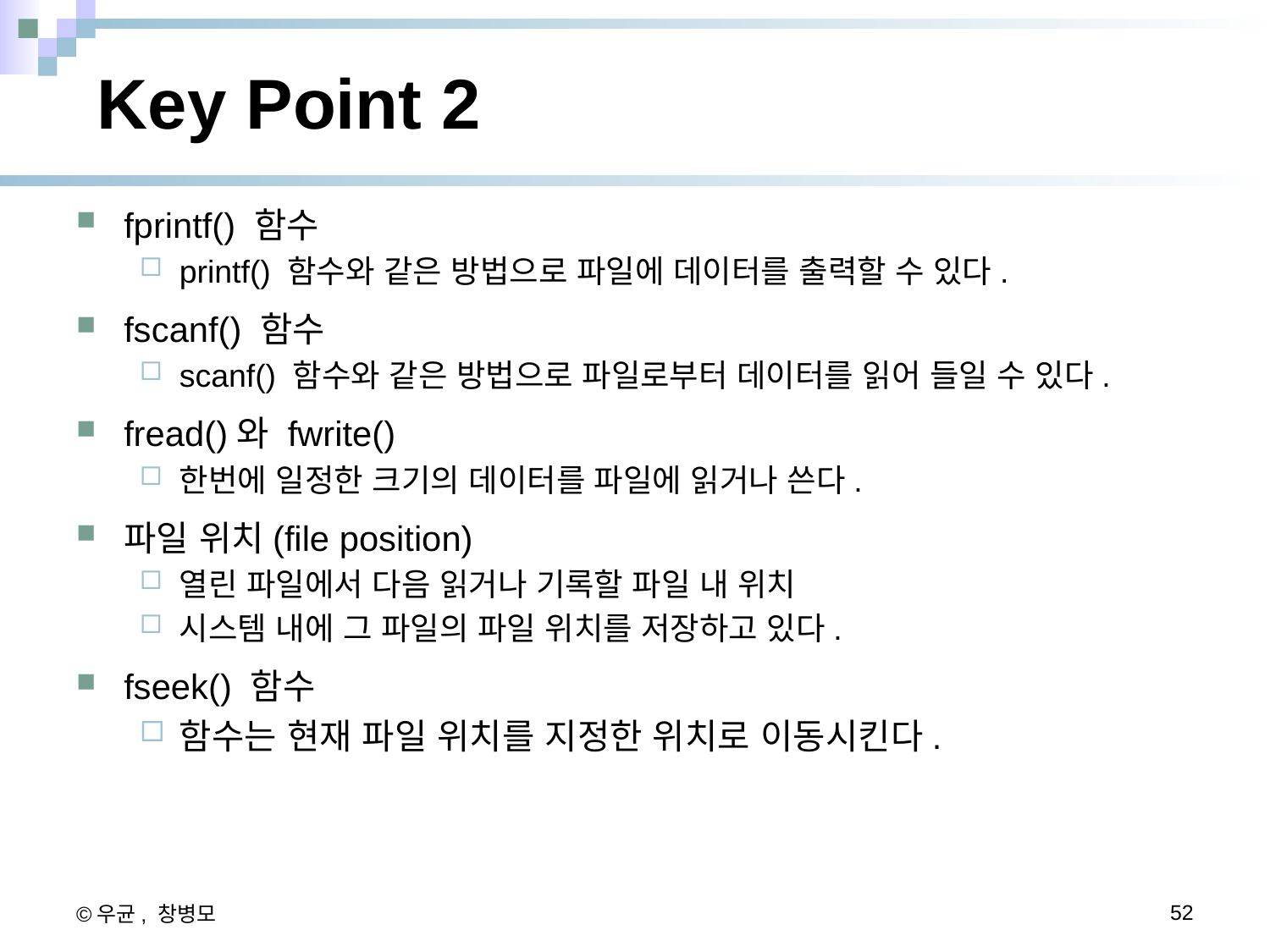

# Key Point 2
fprintf() 함수
printf() 함수와 같은 방법으로 파일에 데이터를 출력할 수 있다.
fscanf() 함수
scanf() 함수와 같은 방법으로 파일로부터 데이터를 읽어 들일 수 있다.
fread()와 fwrite()
한번에 일정한 크기의 데이터를 파일에 읽거나 쓴다.
파일 위치(file position)
열린 파일에서 다음 읽거나 기록할 파일 내 위치
시스템 내에 그 파일의 파일 위치를 저장하고 있다.
fseek() 함수
함수는 현재 파일 위치를 지정한 위치로 이동시킨다.
©우균, 창병모
52